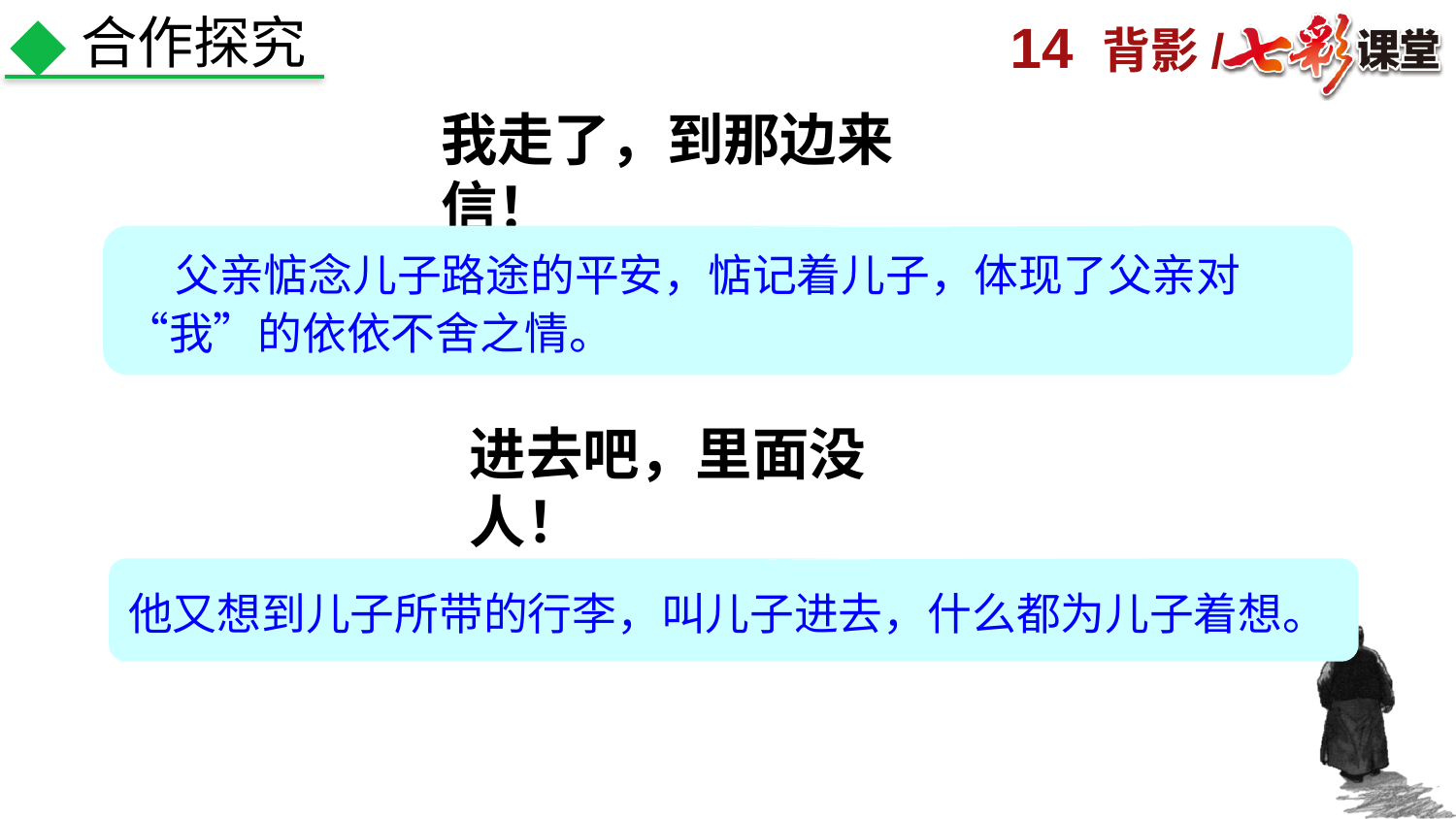

合作探究

我走了，到那边来信！
    父亲惦念儿子路途的平安，惦记着儿子，体现了父亲对“我”的依依不舍之情。
进去吧，里面没人！
他又想到儿子所带的行李，叫儿子进去，什么都为儿子着想。